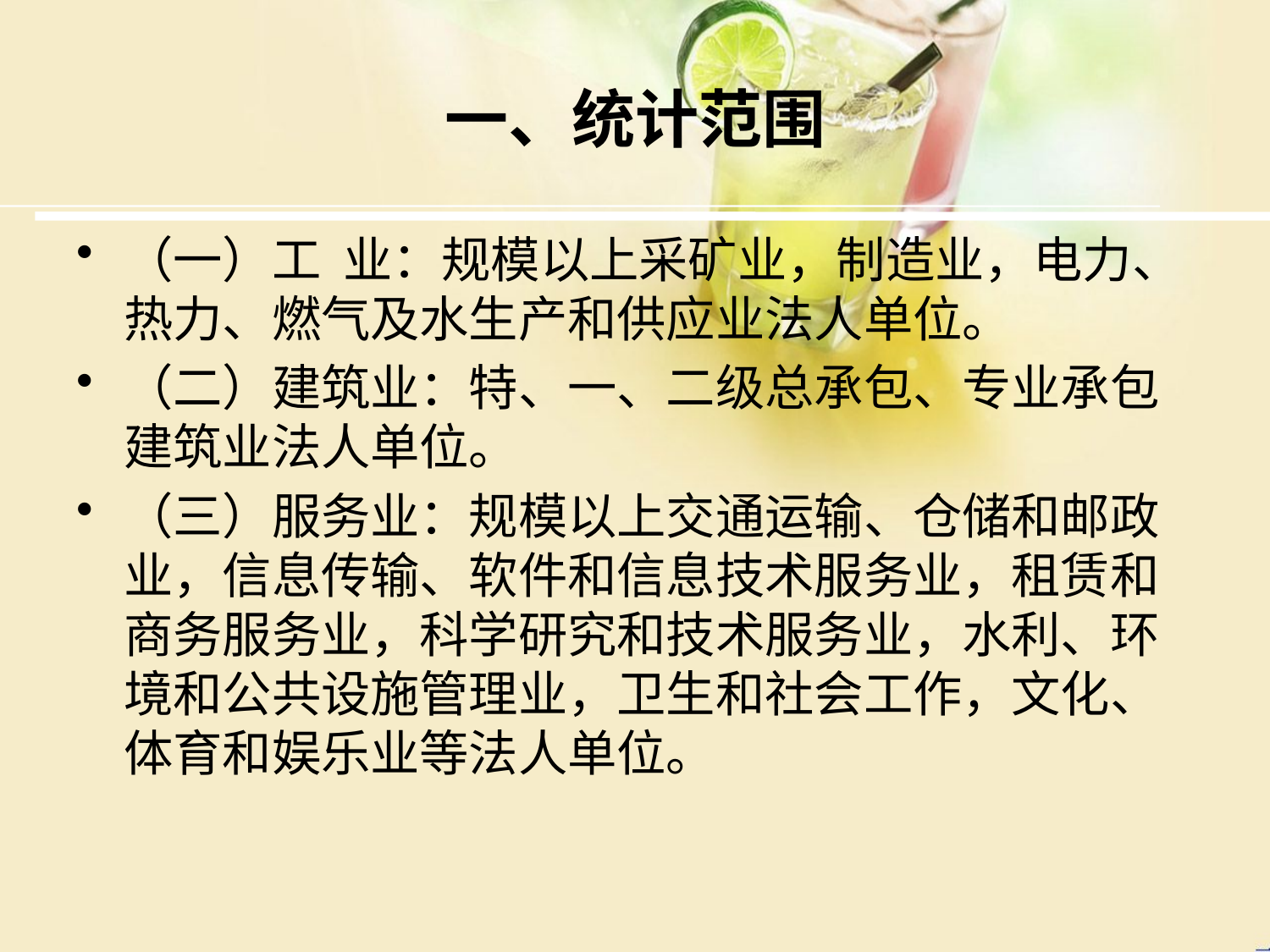

# 一、统计范围
（一）工  业：规模以上采矿业，制造业，电力、热力、燃气及水生产和供应业法人单位。
（二）建筑业：特、一、二级总承包、专业承包建筑业法人单位。
（三）服务业：规模以上交通运输、仓储和邮政业，信息传输、软件和信息技术服务业，租赁和商务服务业，科学研究和技术服务业，水利、环境和公共设施管理业，卫生和社会工作，文化、体育和娱乐业等法人单位。